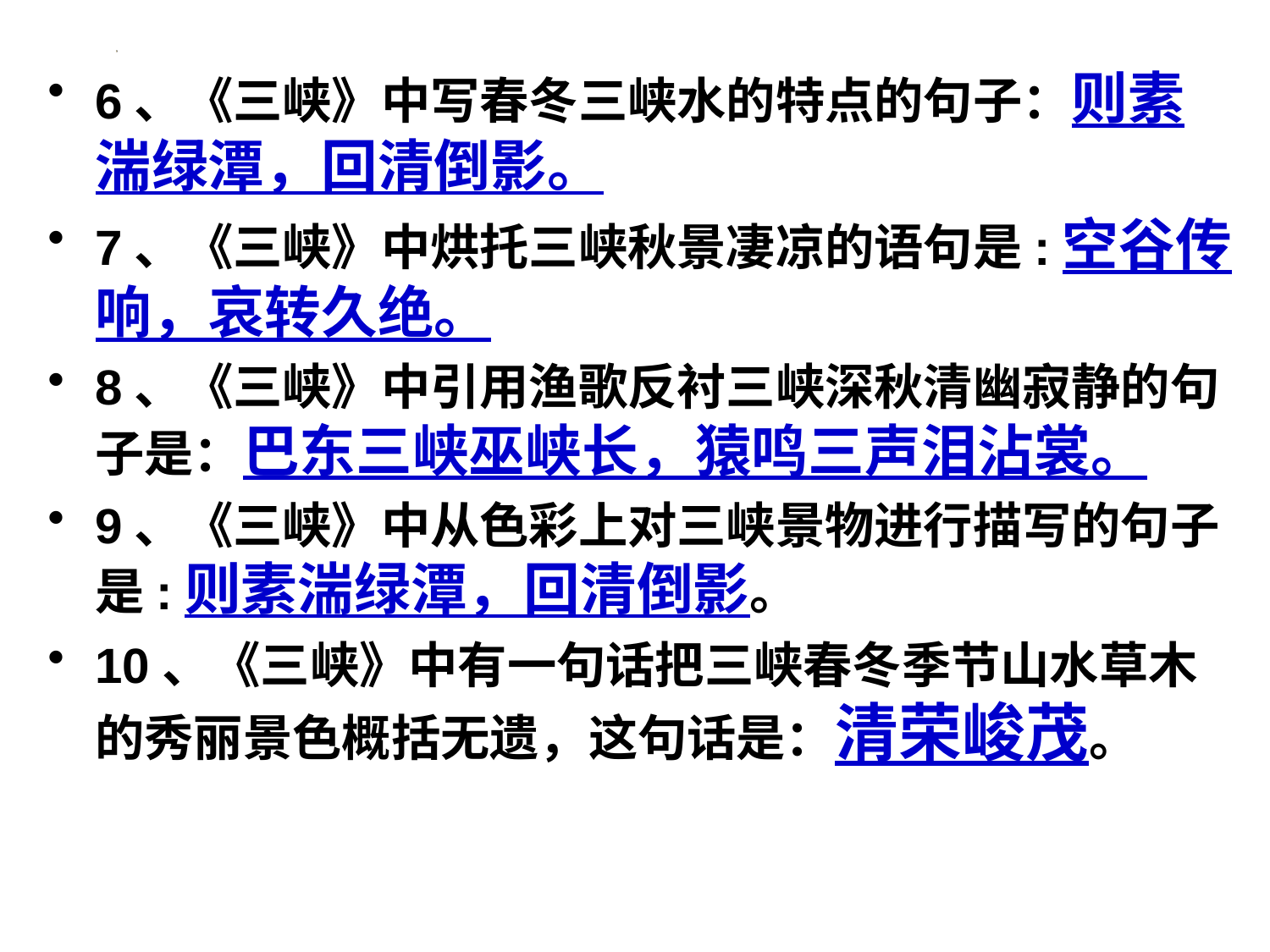

#
6、《三峡》中写春冬三峡水的特点的句子：则素湍绿潭，回清倒影。
7、《三峡》中烘托三峡秋景凄凉的语句是:空谷传响，哀转久绝。
8、《三峡》中引用渔歌反衬三峡深秋清幽寂静的句子是：巴东三峡巫峡长，猿鸣三声泪沾裳。
9、《三峡》中从色彩上对三峡景物进行描写的句子是:则素湍绿潭，回清倒影。
10、《三峡》中有一句话把三峡春冬季节山水草木的秀丽景色概括无遗，这句话是：清荣峻茂。